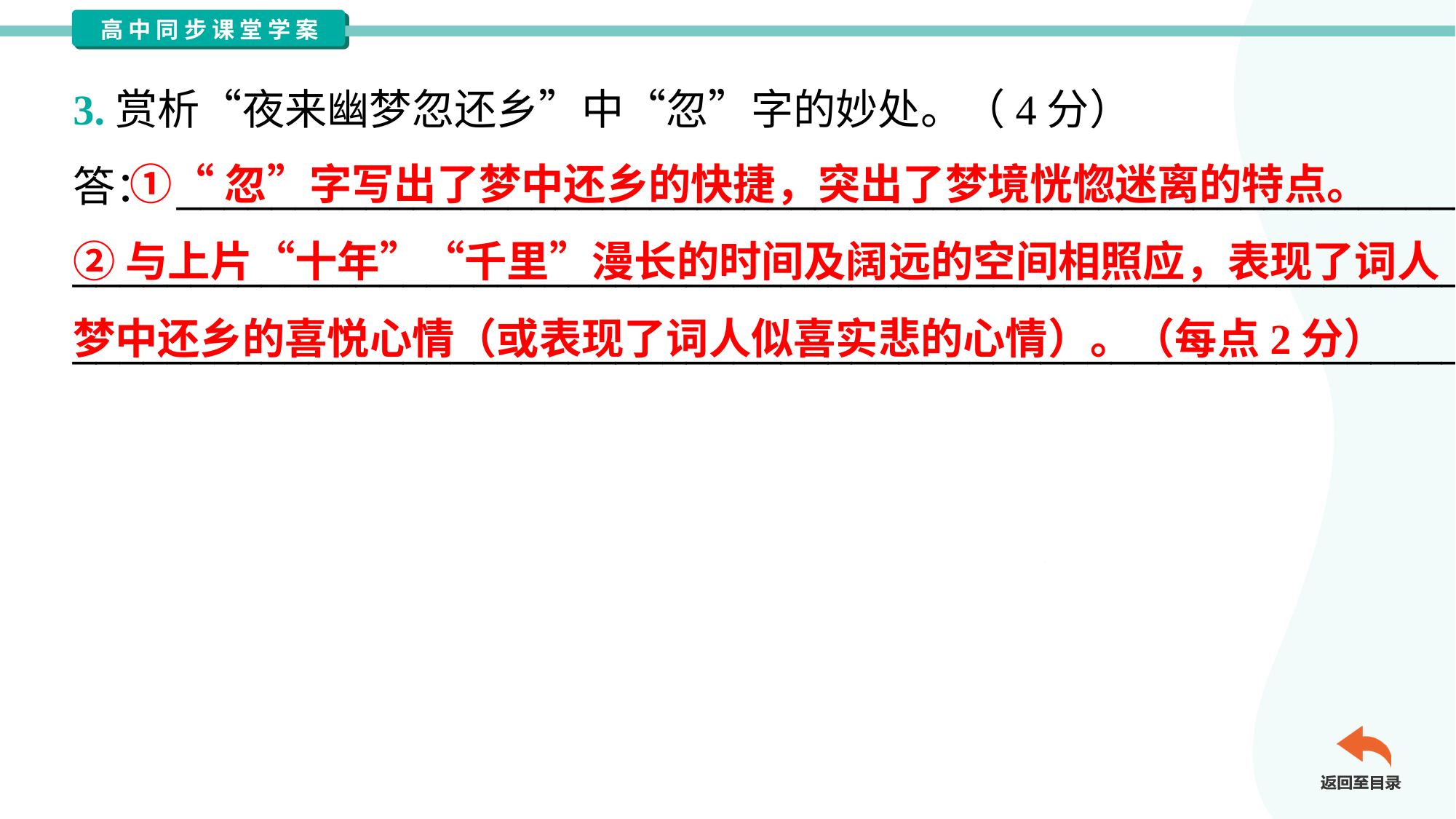

3.赏析“夜来幽梦忽还乡”中“忽”字的妙处。（4分）
答： ________________________________________________________
_____________________________________________________________
_____________________________________________________________
      ①“忽”字写出了梦中还乡的快捷，突出了梦境恍惚迷离的特点。
②与上片“十年”“千里”漫长的时间及阔远的空间相照应，表现了词人
梦中还乡的喜悦心情（或表现了词人似喜实悲的心情）。（每点2分）